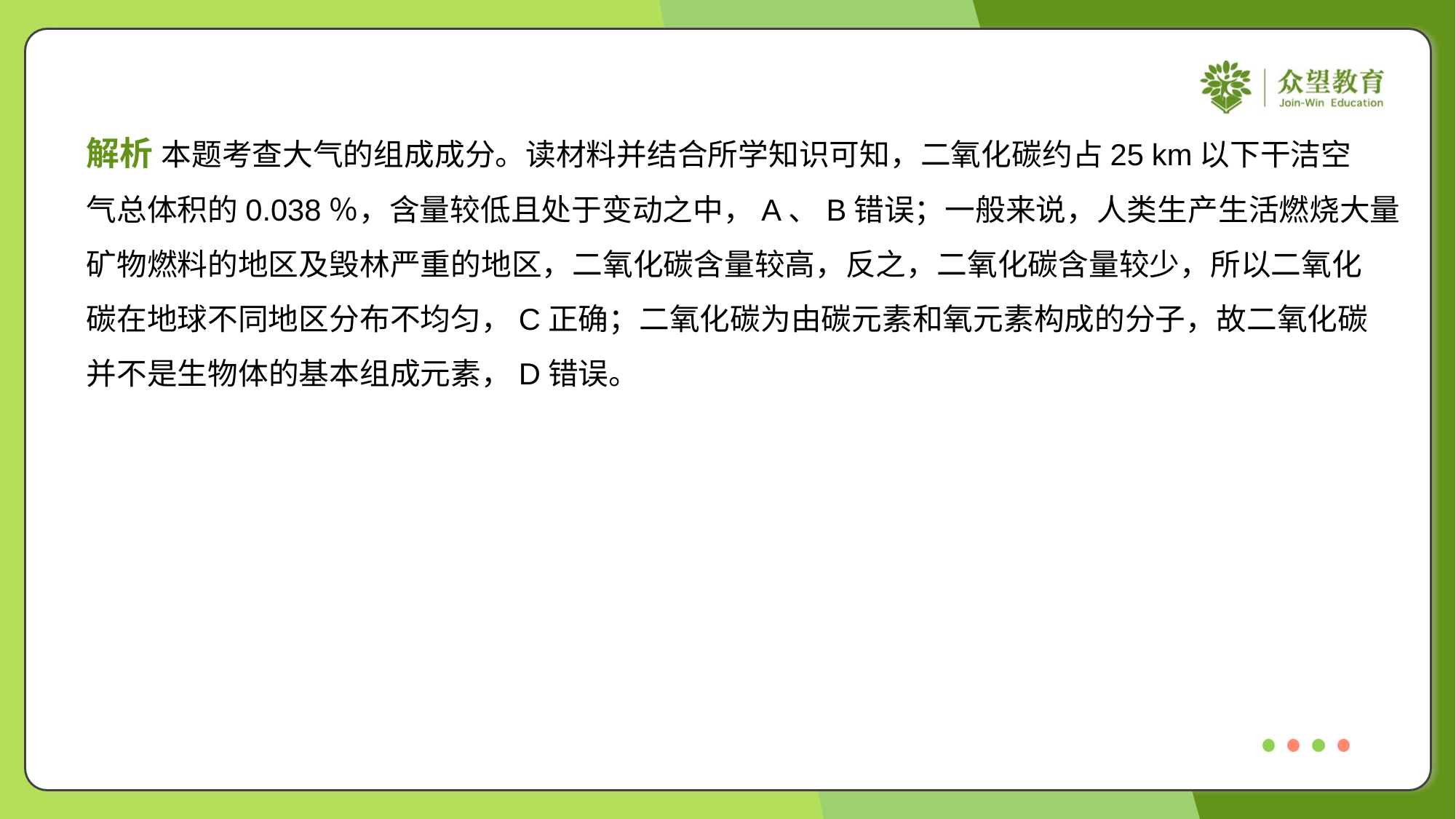

解析 本题考查大气的组成成分。读材料并结合所学知识可知，二氧化碳约占25 km以下干洁空
气总体积的0.038％，含量较低且处于变动之中，A、B错误；一般来说，人类生产生活燃烧大量
矿物燃料的地区及毁林严重的地区，二氧化碳含量较高，反之，二氧化碳含量较少，所以二氧化
碳在地球不同地区分布不均匀，C正确；二氧化碳为由碳元素和氧元素构成的分子，故二氧化碳
并不是生物体的基本组成元素，D错误。